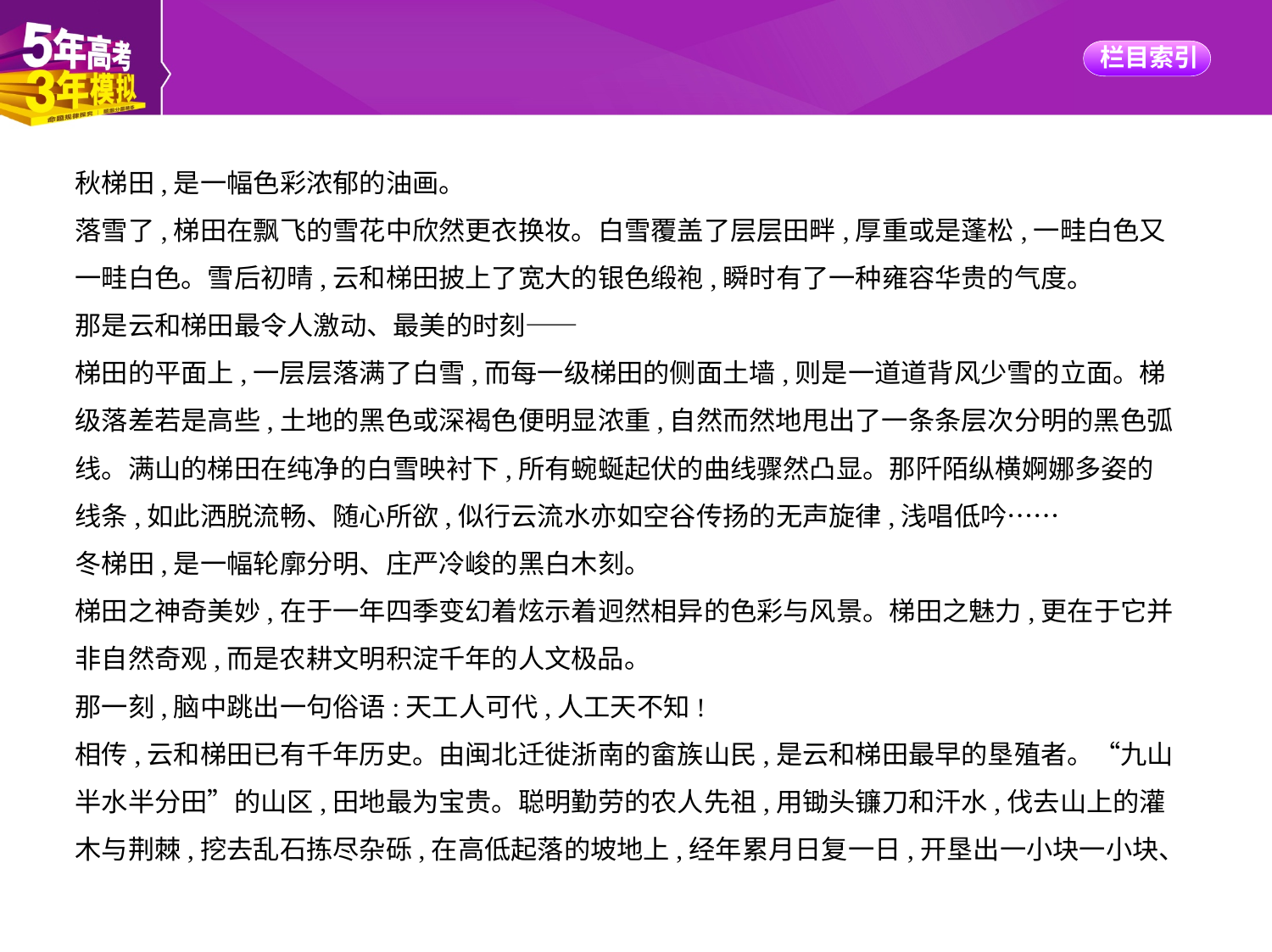

秋梯田,是一幅色彩浓郁的油画。
落雪了,梯田在飘飞的雪花中欣然更衣换妆。白雪覆盖了层层田畔,厚重或是蓬松,一畦白色又
一畦白色。雪后初晴,云和梯田披上了宽大的银色缎袍,瞬时有了一种雍容华贵的气度。
那是云和梯田最令人激动、最美的时刻——
梯田的平面上,一层层落满了白雪,而每一级梯田的侧面土墙,则是一道道背风少雪的立面。梯
级落差若是高些,土地的黑色或深褐色便明显浓重,自然而然地甩出了一条条层次分明的黑色弧
线。满山的梯田在纯净的白雪映衬下,所有蜿蜒起伏的曲线骤然凸显。那阡陌纵横婀娜多姿的
线条,如此洒脱流畅、随心所欲,似行云流水亦如空谷传扬的无声旋律,浅唱低吟……
冬梯田,是一幅轮廓分明、庄严冷峻的黑白木刻。
梯田之神奇美妙,在于一年四季变幻着炫示着迥然相异的色彩与风景。梯田之魅力,更在于它并
非自然奇观,而是农耕文明积淀千年的人文极品。
那一刻,脑中跳出一句俗语:天工人可代,人工天不知!
相传,云和梯田已有千年历史。由闽北迁徙浙南的畲族山民,是云和梯田最早的垦殖者。“九山
半水半分田”的山区,田地最为宝贵。聪明勤劳的农人先祖,用锄头镰刀和汗水,伐去山上的灌
木与荆棘,挖去乱石拣尽杂砾,在高低起落的坡地上,经年累月日复一日,开垦出一小块一小块、